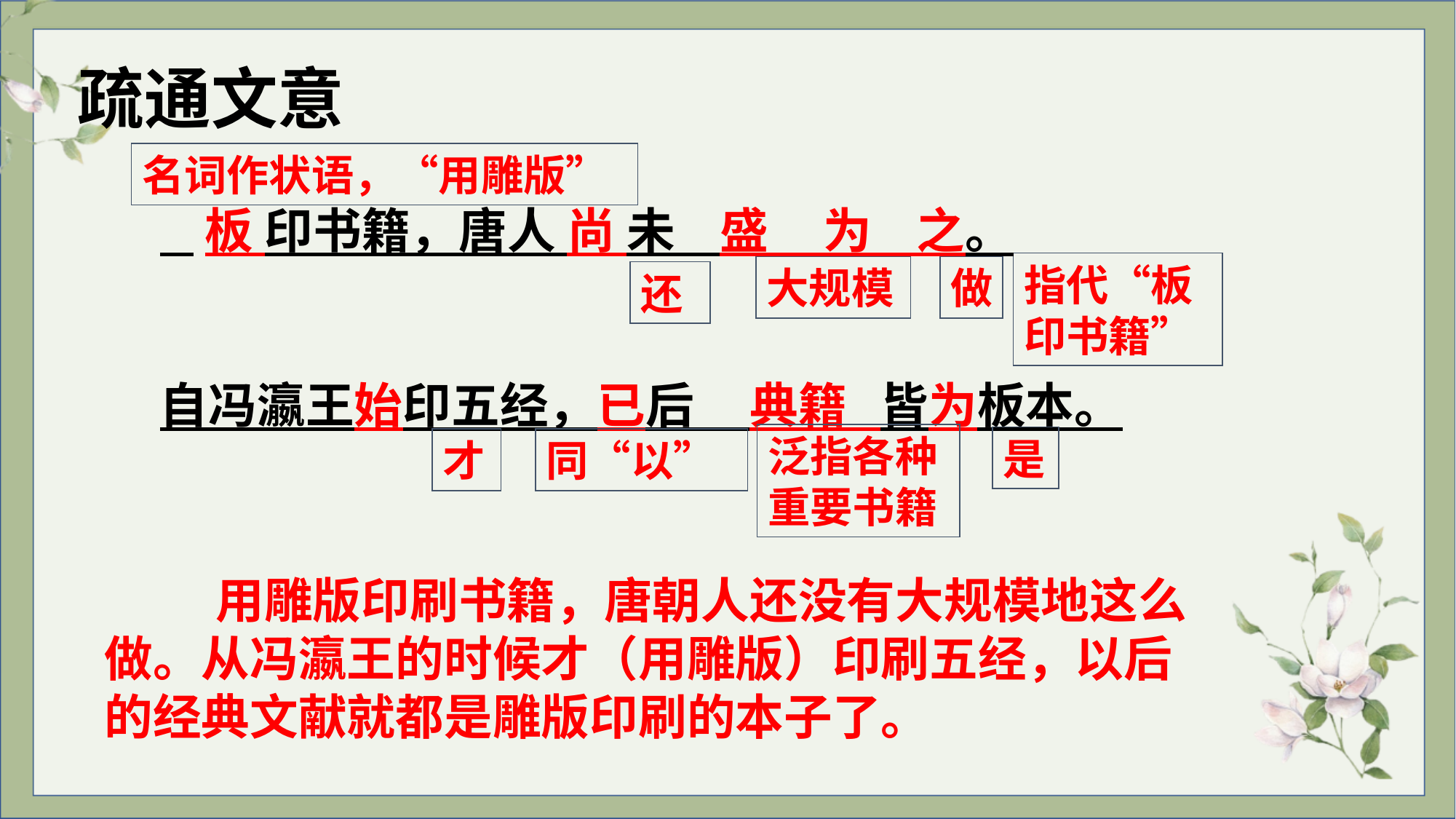

疏通文意
名词作状语，“用雕版”
   板 印书籍，唐人 尚 未    盛     为    之。

自冯瀛王始印五经，已后     典籍   皆为板本。
指代“板印书籍”
大规模
做
还
泛指各种重要书籍
是
才
同“以”
         用雕版印刷书籍，唐朝人还没有大规模地这么做。从冯瀛王的时候才（用雕版）印刷五经，以后的经典文献就都是雕版印刷的本子了。